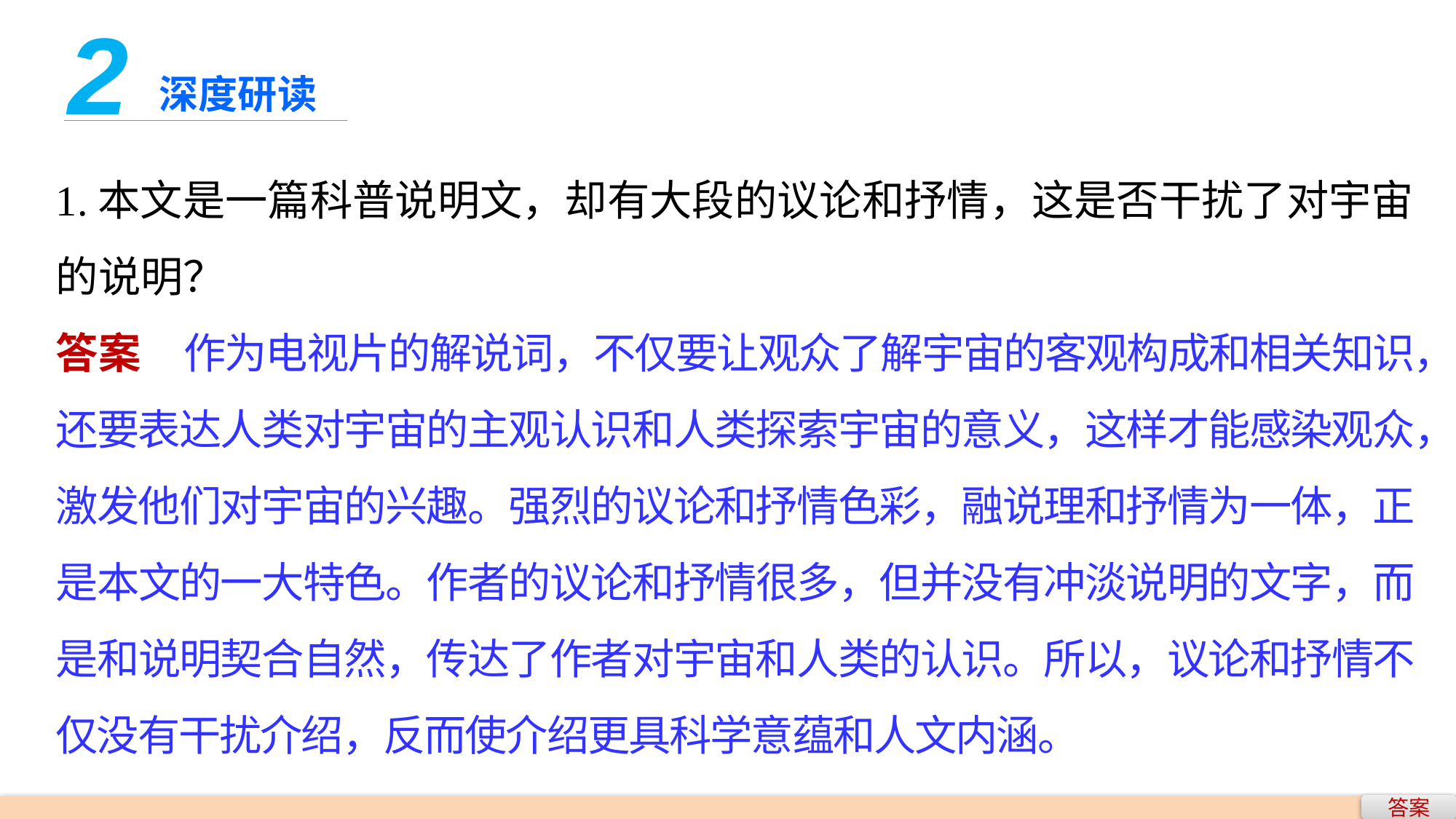

2
深度研读
1.本文是一篇科普说明文，却有大段的议论和抒情，这是否干扰了对宇宙的说明？
答案　作为电视片的解说词，不仅要让观众了解宇宙的客观构成和相关知识，还要表达人类对宇宙的主观认识和人类探索宇宙的意义，这样才能感染观众，激发他们对宇宙的兴趣。强烈的议论和抒情色彩，融说理和抒情为一体，正是本文的一大特色。作者的议论和抒情很多，但并没有冲淡说明的文字，而是和说明契合自然，传达了作者对宇宙和人类的认识。所以，议论和抒情不仅没有干扰介绍，反而使介绍更具科学意蕴和人文内涵。
答案